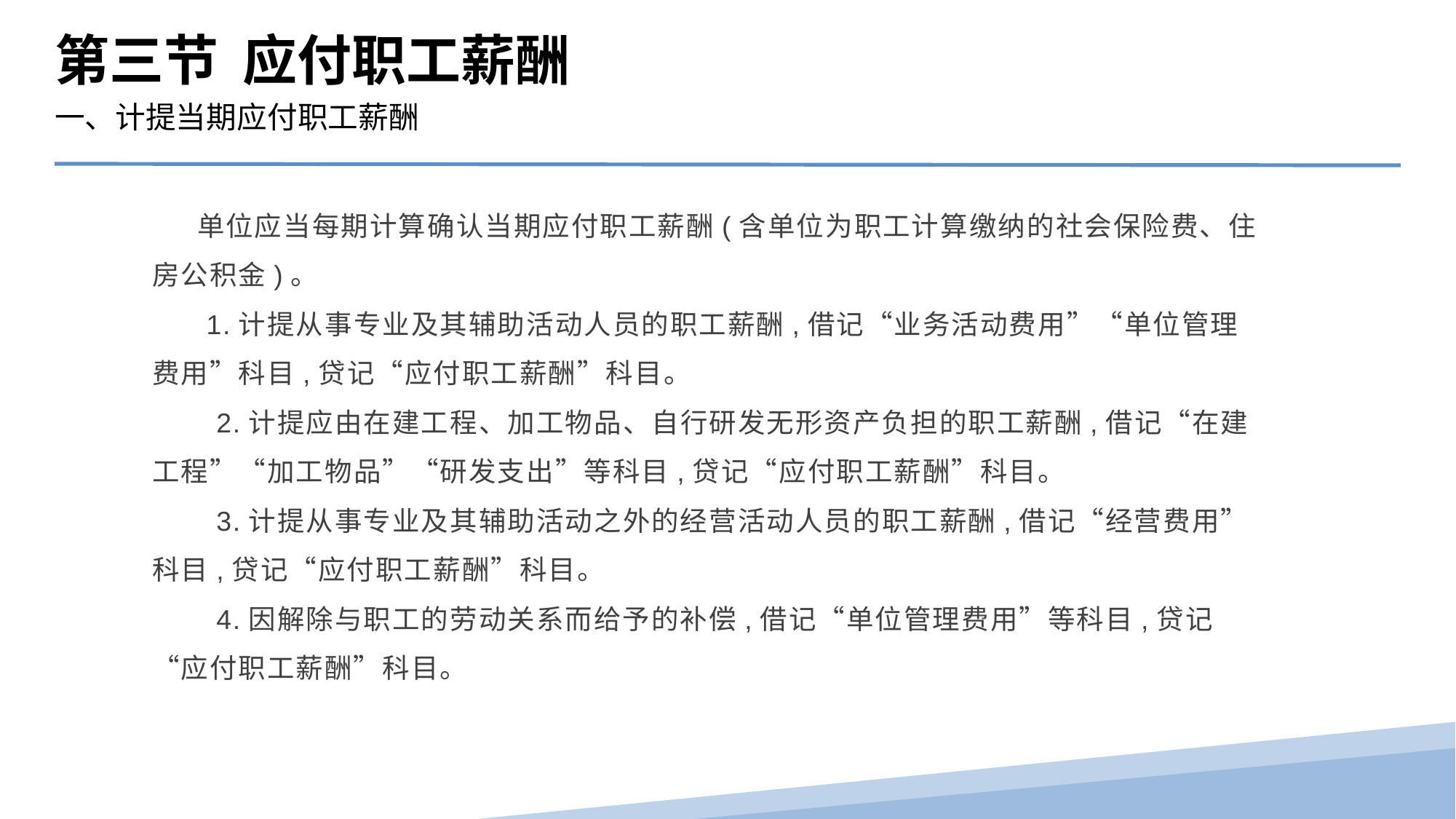

第三节  应付职工薪酬
一、计提当期应付职工薪酬
     单位应当每期计算确认当期应付职工薪酬(含单位为职工计算缴纳的社会保险费、住房公积金)。
　　1.计提从事专业及其辅助活动人员的职工薪酬,借记“业务活动费用”“单位管理费用”科目,贷记“应付职工薪酬”科目。
　　2.计提应由在建工程、加工物品、自行研发无形资产负担的职工薪酬,借记“在建工程”“加工物品”“研发支出”等科目,贷记“应付职工薪酬”科目。
　　3.计提从事专业及其辅助活动之外的经营活动人员的职工薪酬,借记“经营费用”科目,贷记“应付职工薪酬”科目。
　　4.因解除与职工的劳动关系而给予的补偿,借记“单位管理费用”等科目,贷记“应付职工薪酬”科目。